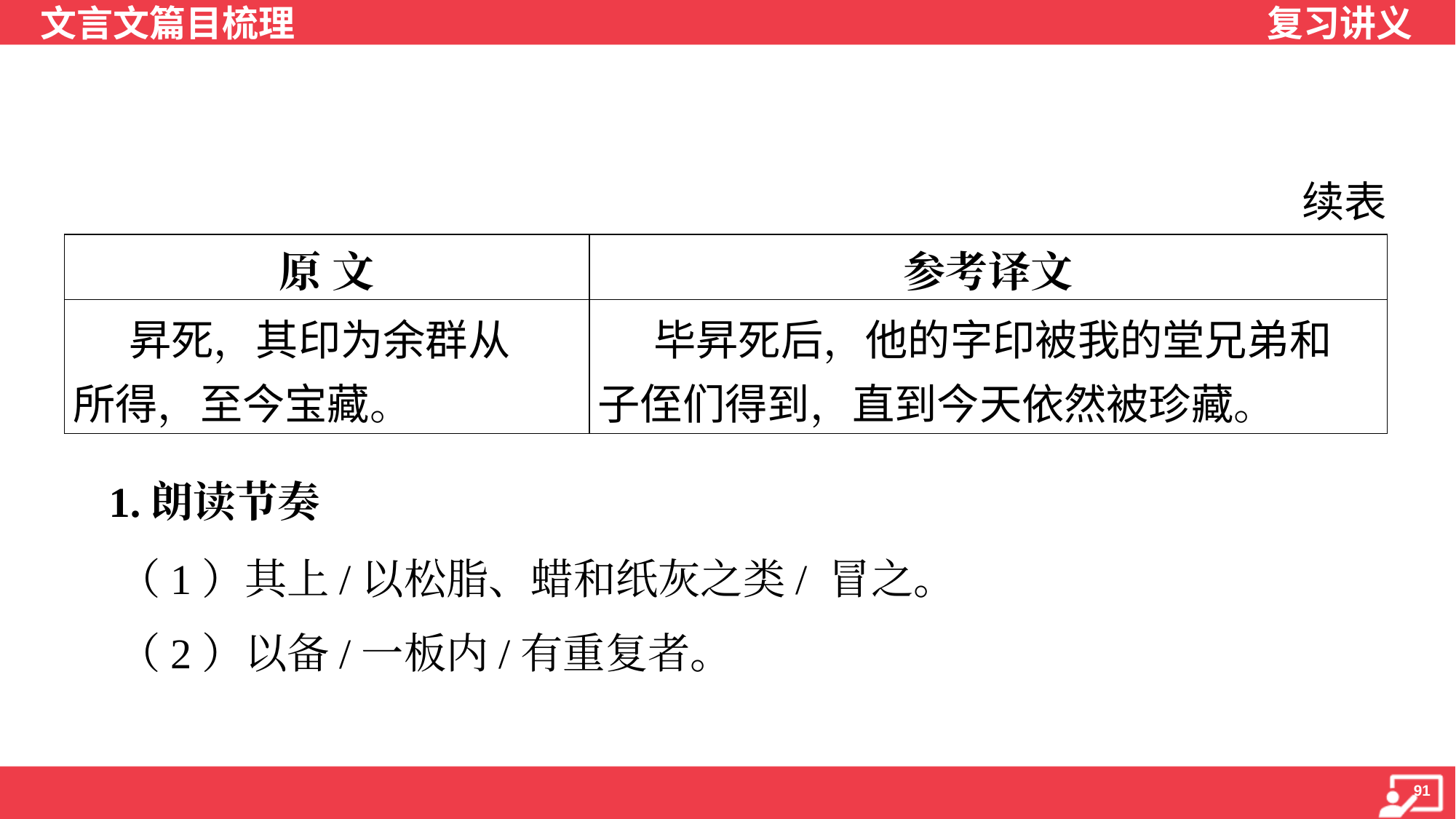

续表
| 原 文 | 参考译文 |
| --- | --- |
| 昇死，其印为余群从 所得，至今宝藏。 | 毕昇死后，他的字印被我的堂兄弟和 子侄们得到，直到今天依然被珍藏。 |
    1.朗读节奏
    （1）其上/以松脂、蜡和纸灰之类/ 冒之。
    （2）以备/一板内/有重复者。